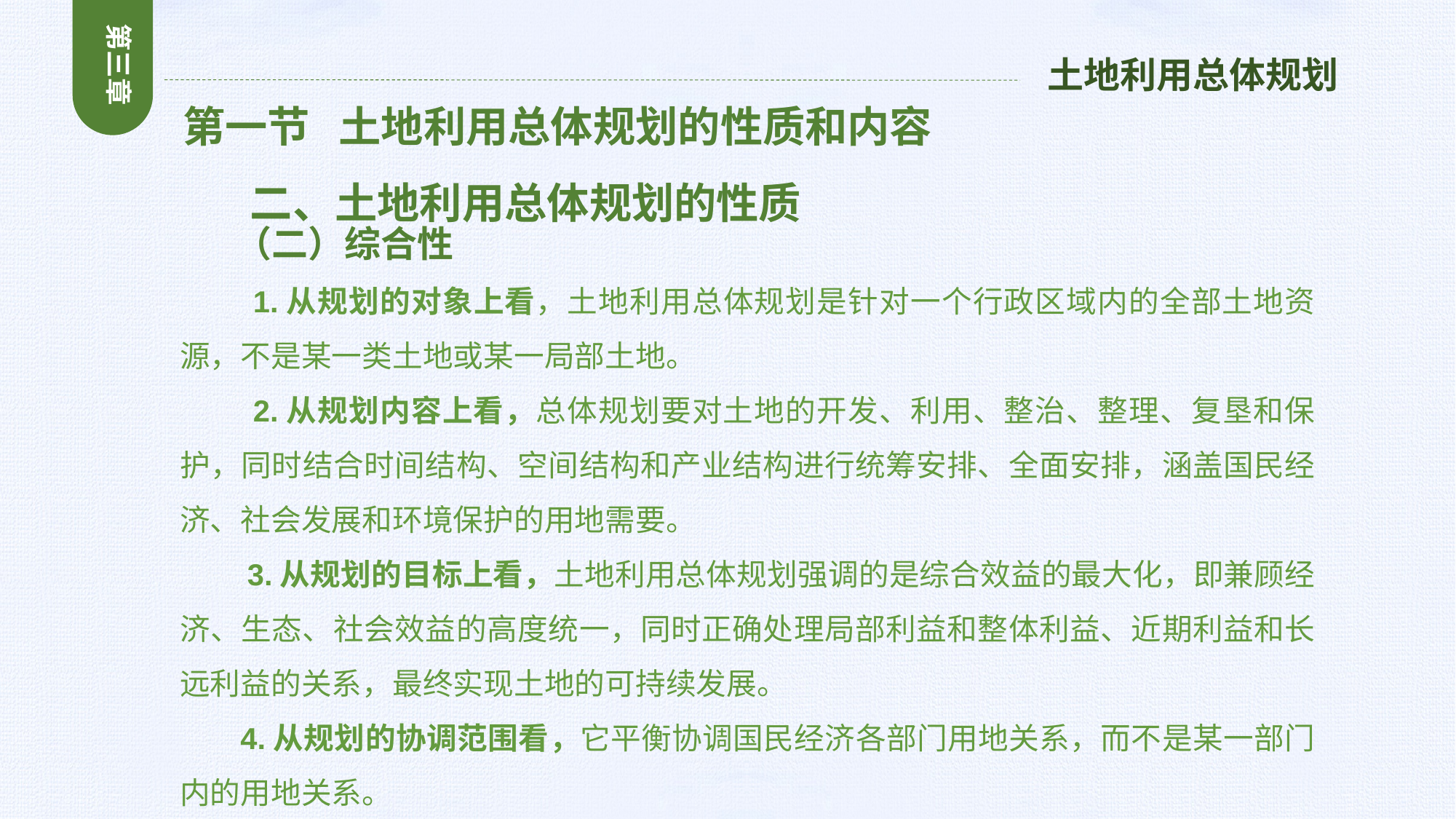

第三章
土地利用总体规划
 第一节   土地利用总体规划的性质和内容
        二、土地利用总体规划的性质
       （二）综合性
        1.从规划的对象上看，土地利用总体规划是针对一个行政区域内的全部土地资源，不是某一类土地或某一局部土地。
        2.从规划内容上看，总体规划要对土地的开发、利用、整治、整理、复垦和保护，同时结合时间结构、空间结构和产业结构进行统筹安排、全面安排，涵盖国民经济、社会发展和环境保护的用地需要。
        3.从规划的目标上看，土地利用总体规划强调的是综合效益的最大化，即兼顾经济、生态、社会效益的高度统一，同时正确处理局部利益和整体利益、近期利益和长远利益的关系，最终实现土地的可持续发展。
       4.从规划的协调范围看，它平衡协调国民经济各部门用地关系，而不是某一部门内的用地关系。